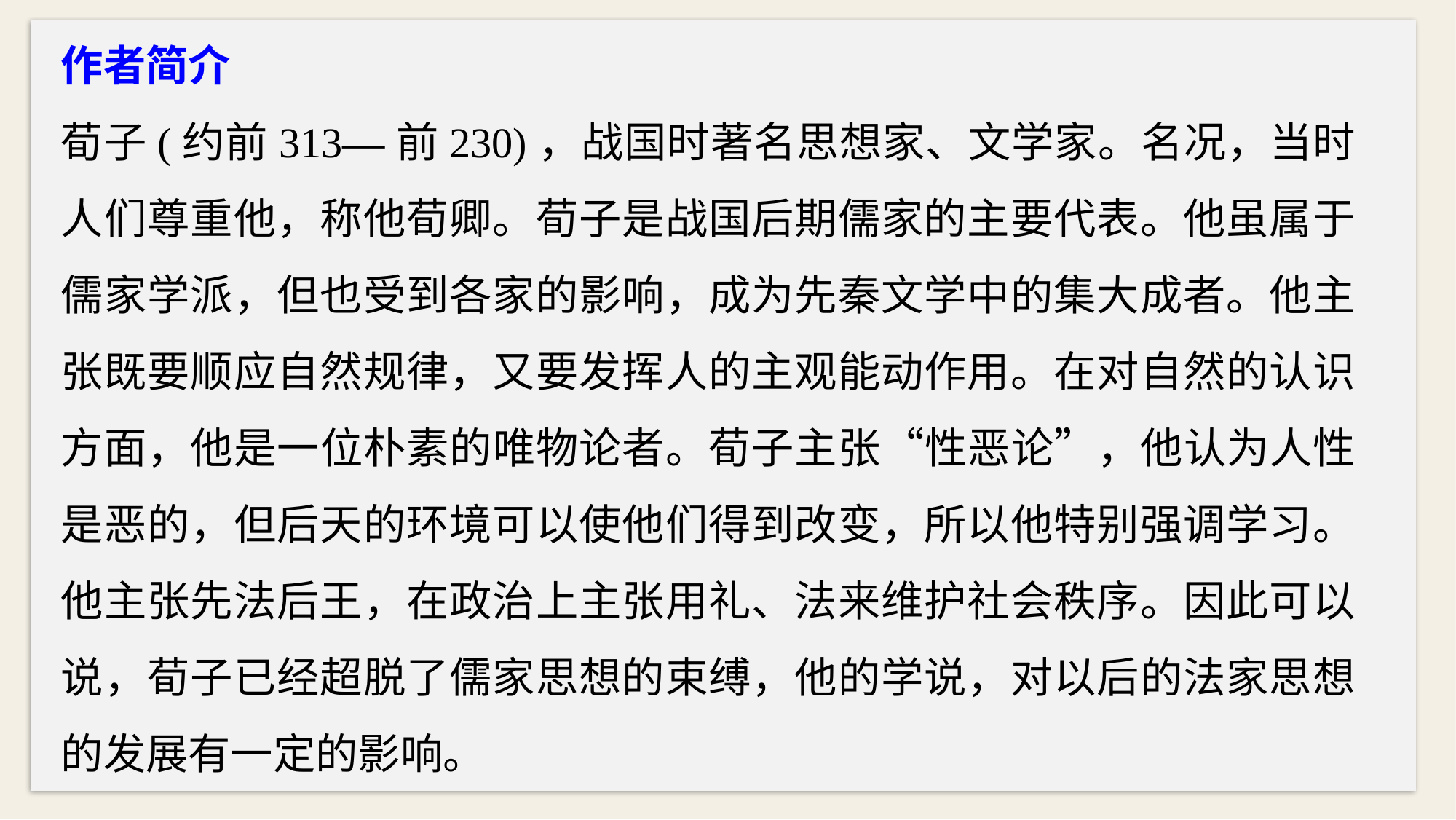

作者简介
荀子(约前313—前230)，战国时著名思想家、文学家。名况，当时人们尊重他，称他荀卿。荀子是战国后期儒家的主要代表。他虽属于儒家学派，但也受到各家的影响，成为先秦文学中的集大成者。他主张既要顺应自然规律，又要发挥人的主观能动作用。在对自然的认识方面，他是一位朴素的唯物论者。荀子主张“性恶论”，他认为人性是恶的，但后天的环境可以使他们得到改变，所以他特别强调学习。他主张先法后王，在政治上主张用礼、法来维护社会秩序。因此可以说，荀子已经超脱了儒家思想的束缚，他的学说，对以后的法家思想的发展有一定的影响。